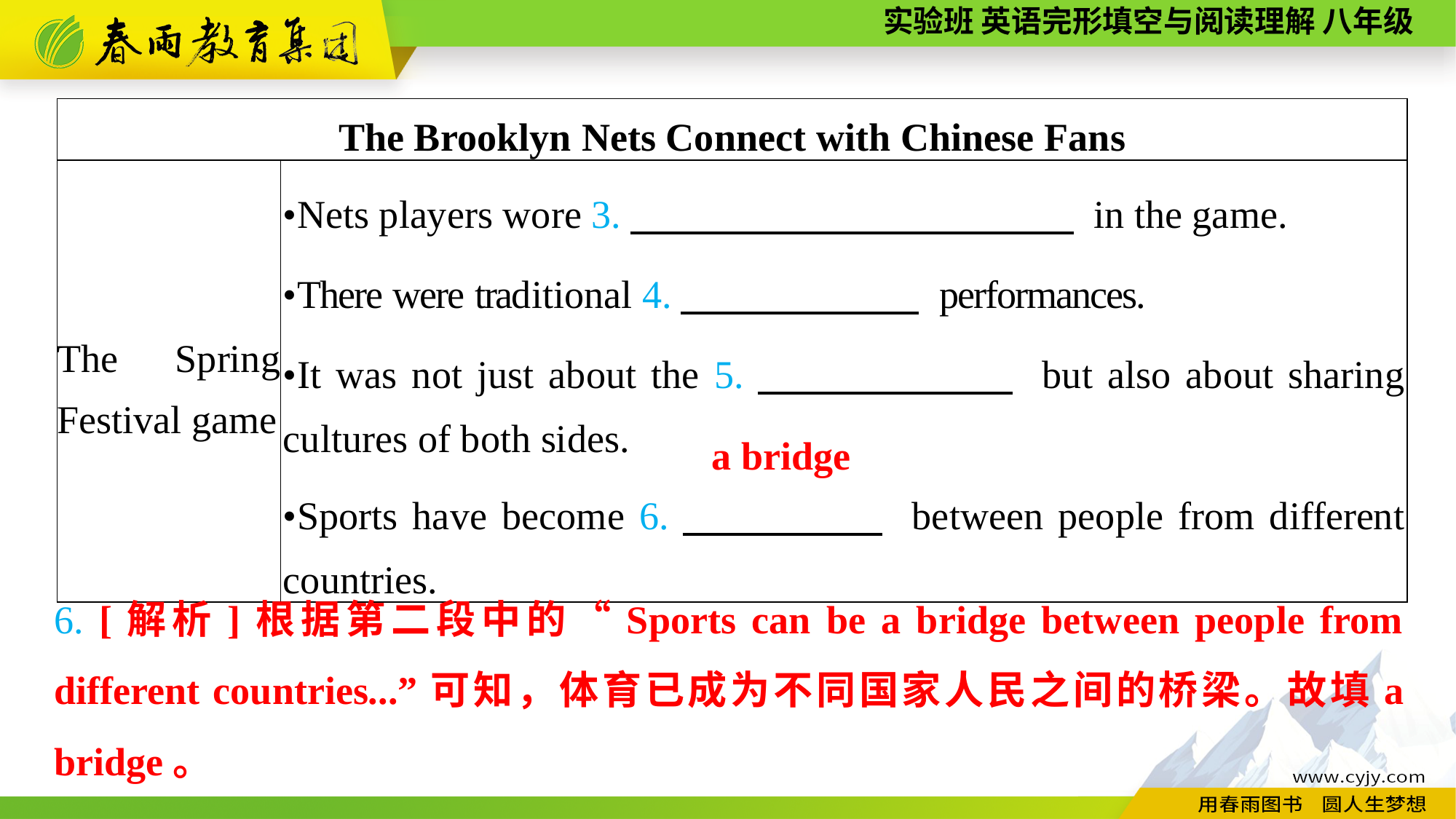

| The Brooklyn Nets Connect with Chinese Fans |  |
| --- | --- |
| The Spring Festival game | •Nets players wore 3.　　　 　 in the game. •There were traditional 4.　 　 　 　 performances. •It was not just about the 5.　　 　　 but also about sharing cultures of both sides. •Sports have become 6.　　　 　 between people from different countries. |
a bridge
6. [解析]根据第二段中的“Sports can be a bridge between people from different countries...”可知，体育已成为不同国家人民之间的桥梁。故填a bridge。